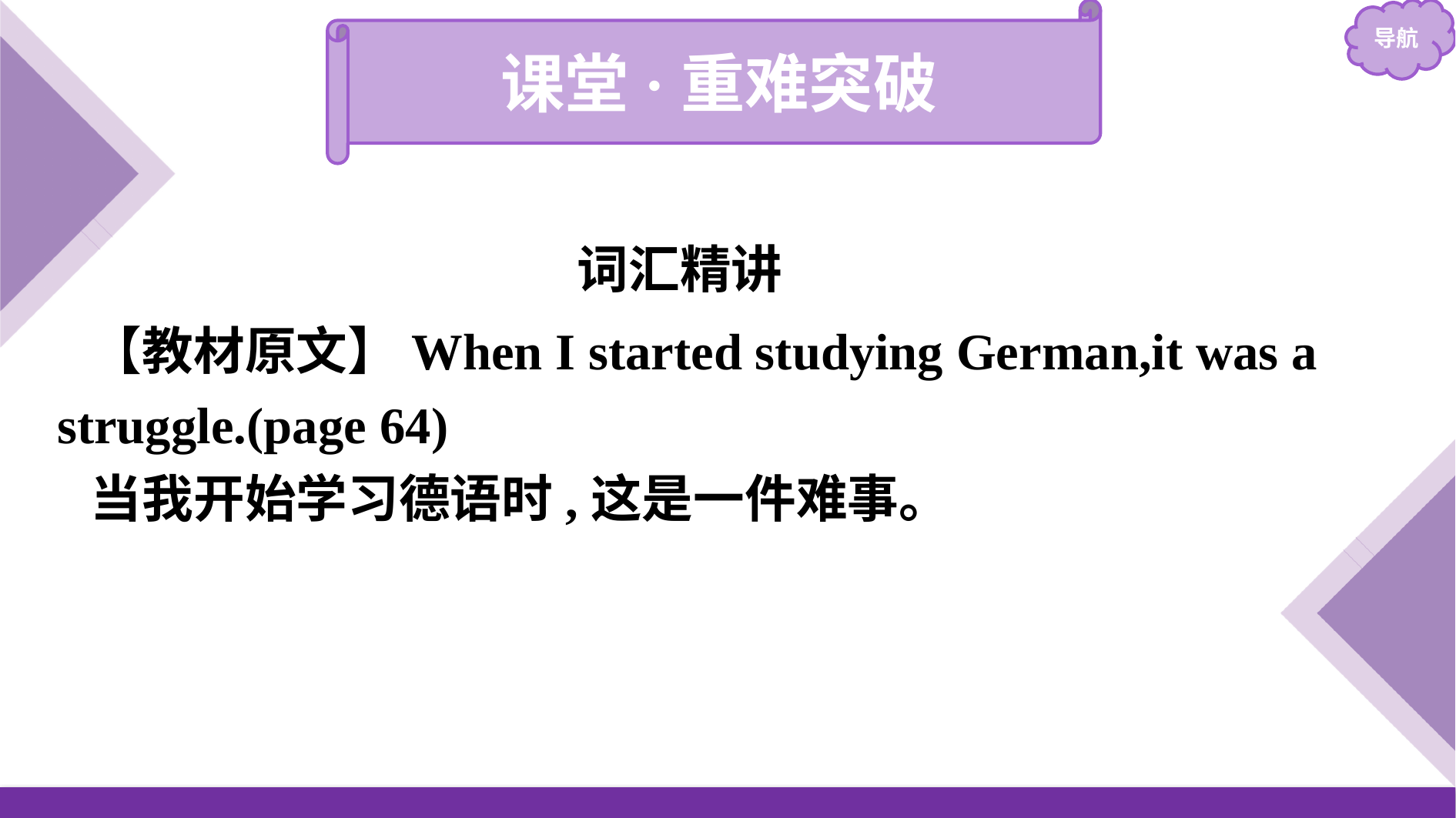

课堂·重难突破
词汇精讲
【教材原文】When I started studying German,it was a struggle.(page 64)
当我开始学习德语时,这是一件难事。